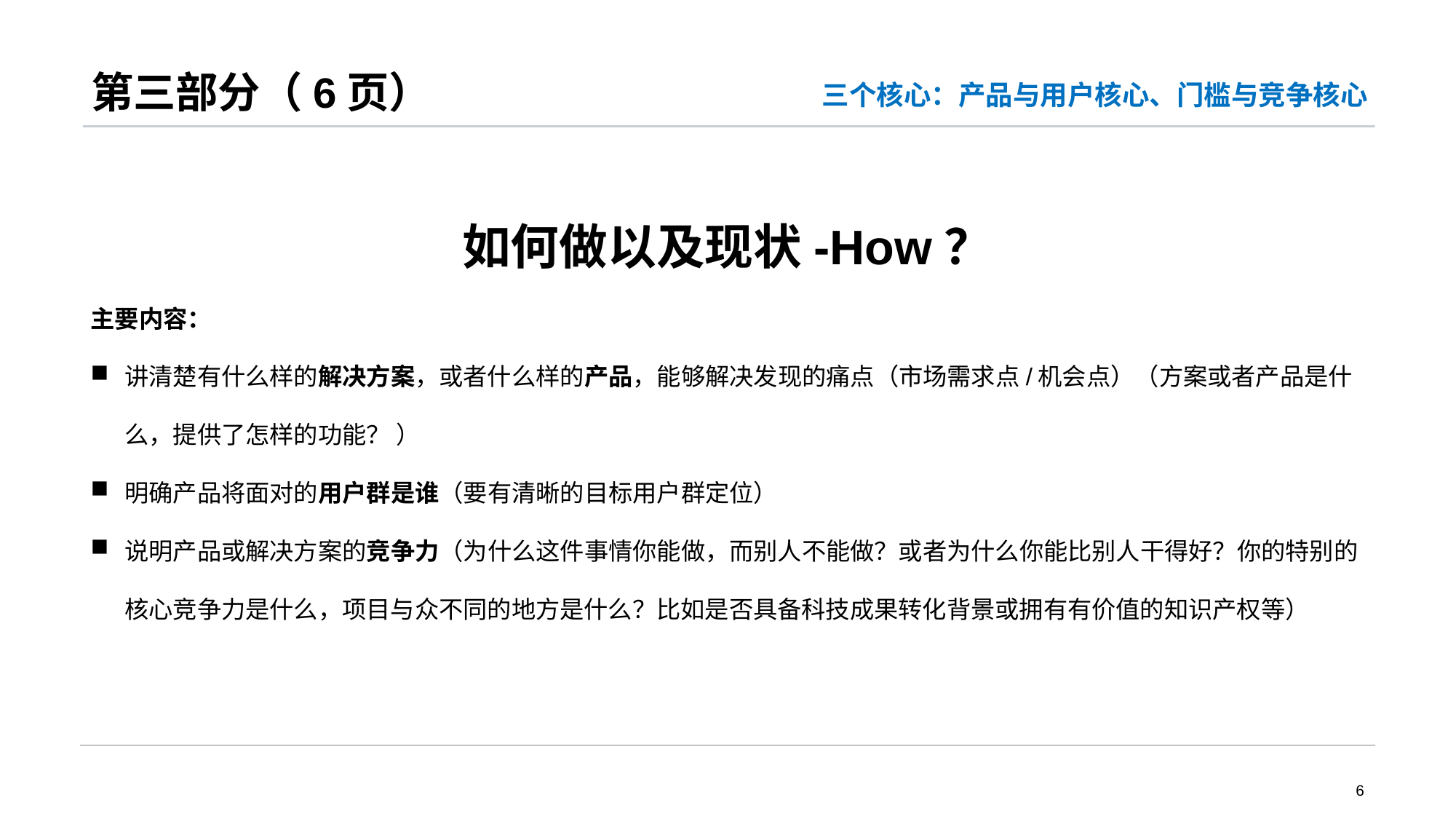

# 第三部分（6页）
三个核心：产品与用户核心、门槛与竞争核心
如何做以及现状-How？
主要内容：
讲清楚有什么样的解决方案，或者什么样的产品，能够解决发现的痛点（市场需求点/机会点）（方案或者产品是什么，提供了怎样的功能？ ）
明确产品将面对的用户群是谁（要有清晰的目标用户群定位）
说明产品或解决方案的竞争力（为什么这件事情你能做，而别人不能做？或者为什么你能比别人干得好？你的特别的核心竞争力是什么，项目与众不同的地方是什么？比如是否具备科技成果转化背景或拥有有价值的知识产权等）
6